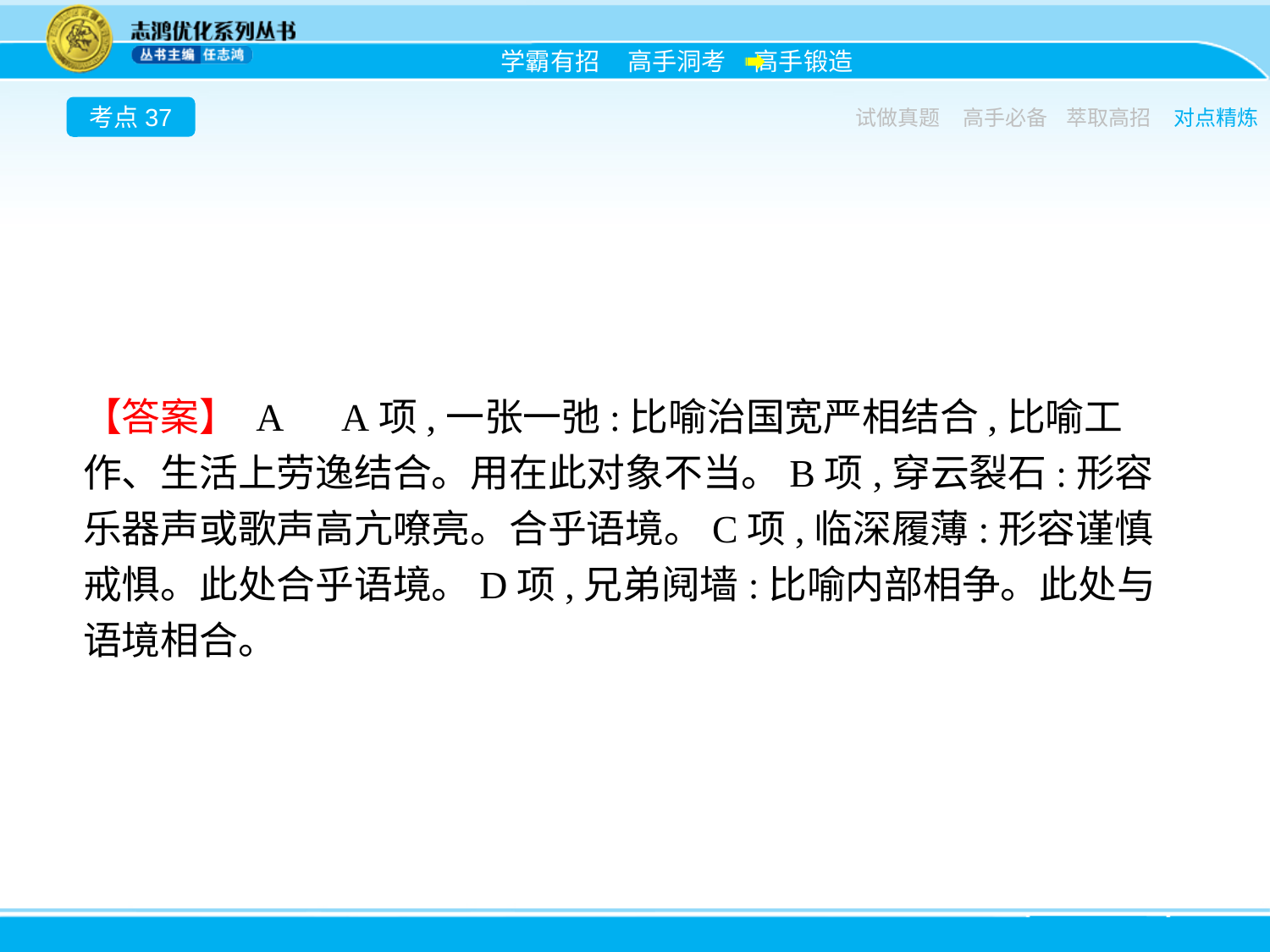

考点37
试做真题
高手必备
萃取高招
对点精炼
【答案】 A　A项,一张一弛:比喻治国宽严相结合,比喻工作、生活上劳逸结合。用在此对象不当。B项,穿云裂石:形容乐器声或歌声高亢嘹亮。合乎语境。C项,临深履薄:形容谨慎戒惧。此处合乎语境。D项,兄弟阋墙:比喻内部相争。此处与语境相合。